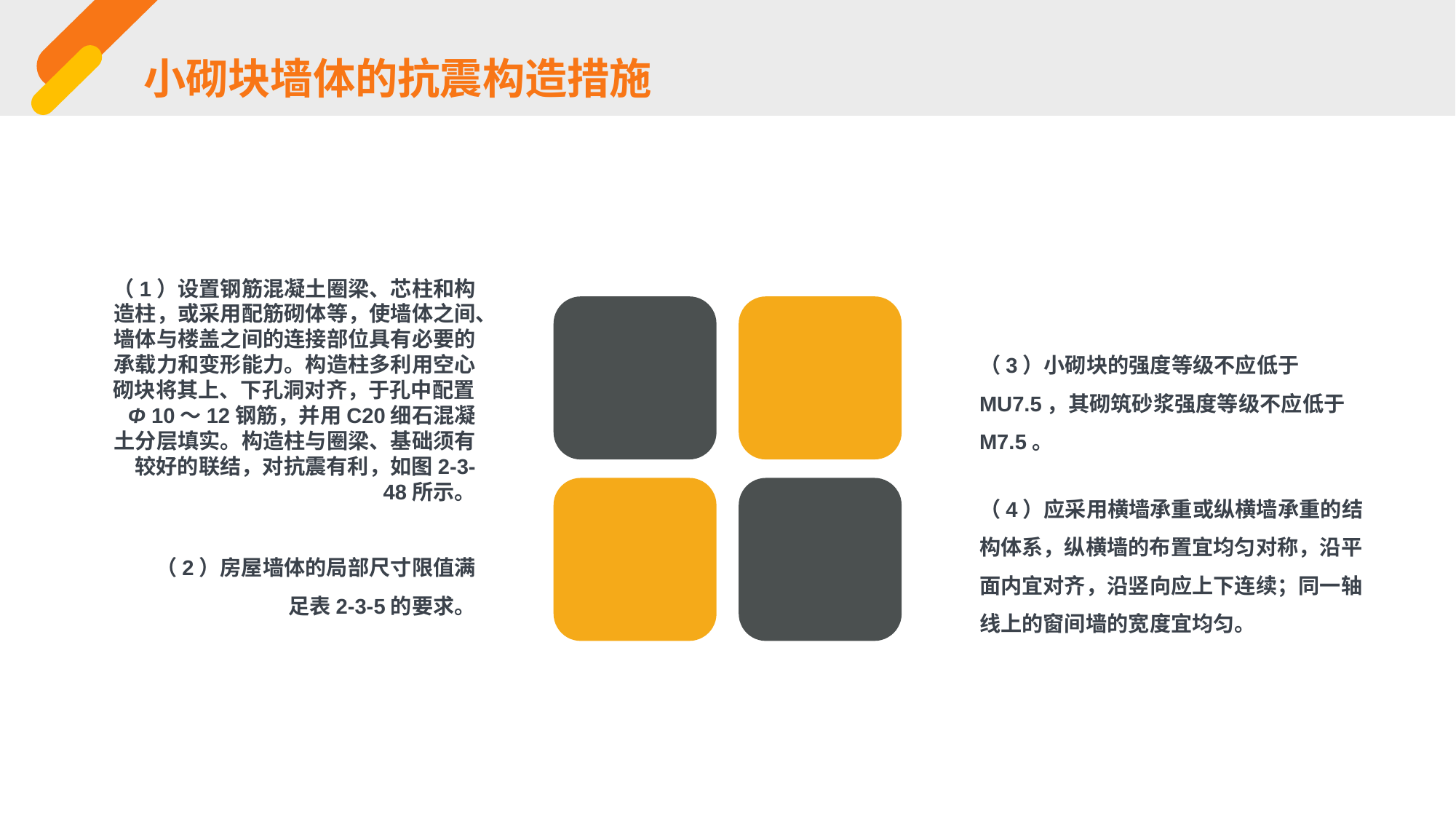

小砌块墙体的抗震构造措施
（1）设置钢筋混凝土圈梁、芯柱和构造柱，或采用配筋砌体等，使墙体之间、墙体与楼盖之间的连接部位具有必要的承载力和变形能力。构造柱多利用空心砌块将其上、下孔洞对齐，于孔中配置Φ 10～12钢筋，并用C20细石混凝土分层填实。构造柱与圈梁、基础须有较好的联结，对抗震有利，如图2-3-48所示。

（3）小砌块的强度等级不应低于MU7.5，其砌筑砂浆强度等级不应低于M7.5。
（4）应采用横墙承重或纵横墙承重的结构体系，纵横墙的布置宜均匀对称，沿平面内宜对齐，沿竖向应上下连续；同一轴线上的窗间墙的宽度宜均匀。
（2）房屋墙体的局部尺寸限值满足表2-3-5的要求。